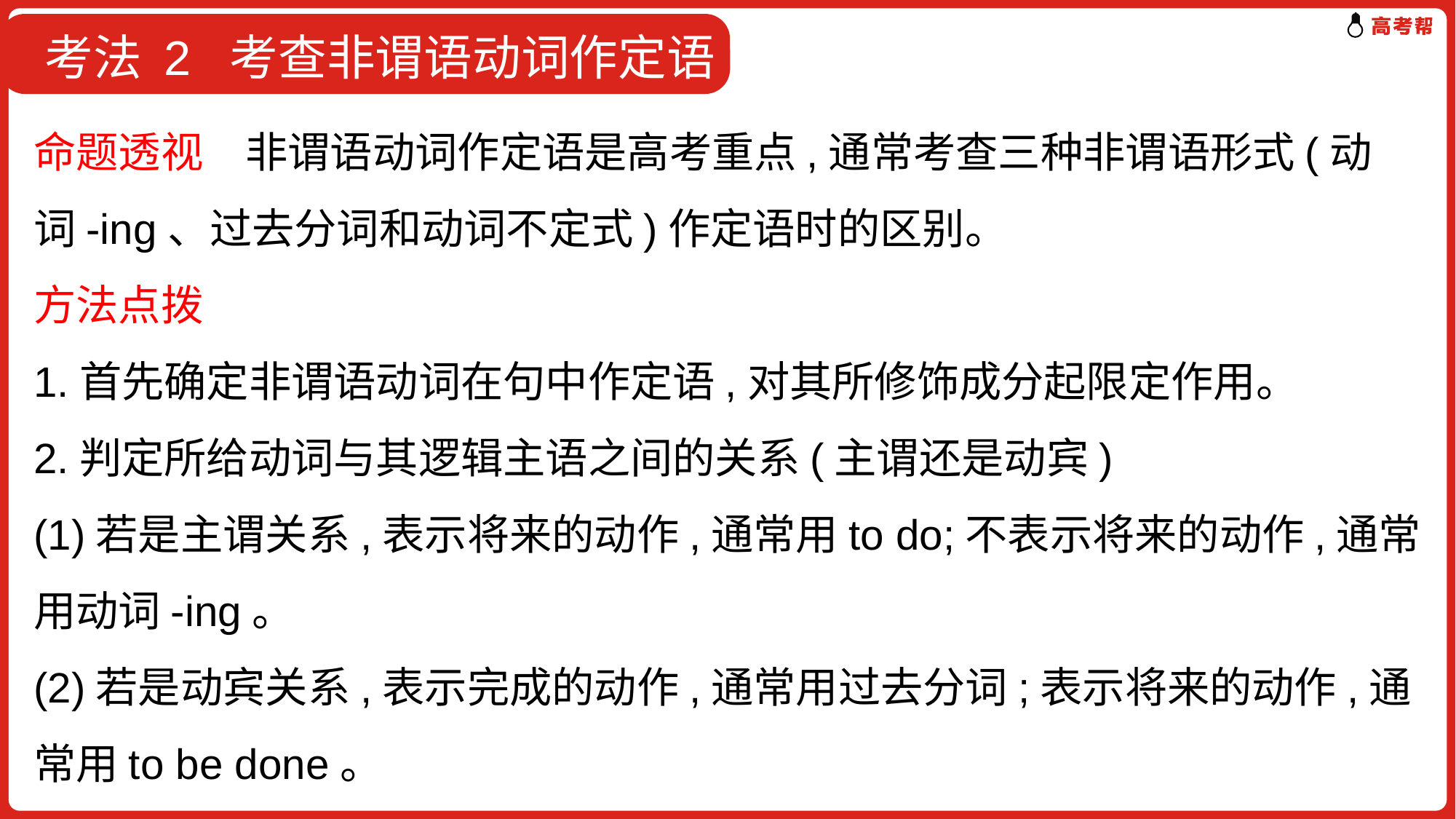

考法 2  考查非谓语动词作定语
命题透视　非谓语动词作定语是高考重点,通常考查三种非谓语形式(动词-ing、过去分词和动词不定式)作定语时的区别。
方法点拨
1.首先确定非谓语动词在句中作定语,对其所修饰成分起限定作用。
2.判定所给动词与其逻辑主语之间的关系(主谓还是动宾)
(1)若是主谓关系,表示将来的动作,通常用to do;不表示将来的动作,通常用动词-ing。
(2)若是动宾关系,表示完成的动作,通常用过去分词;表示将来的动作,通常用to be done。